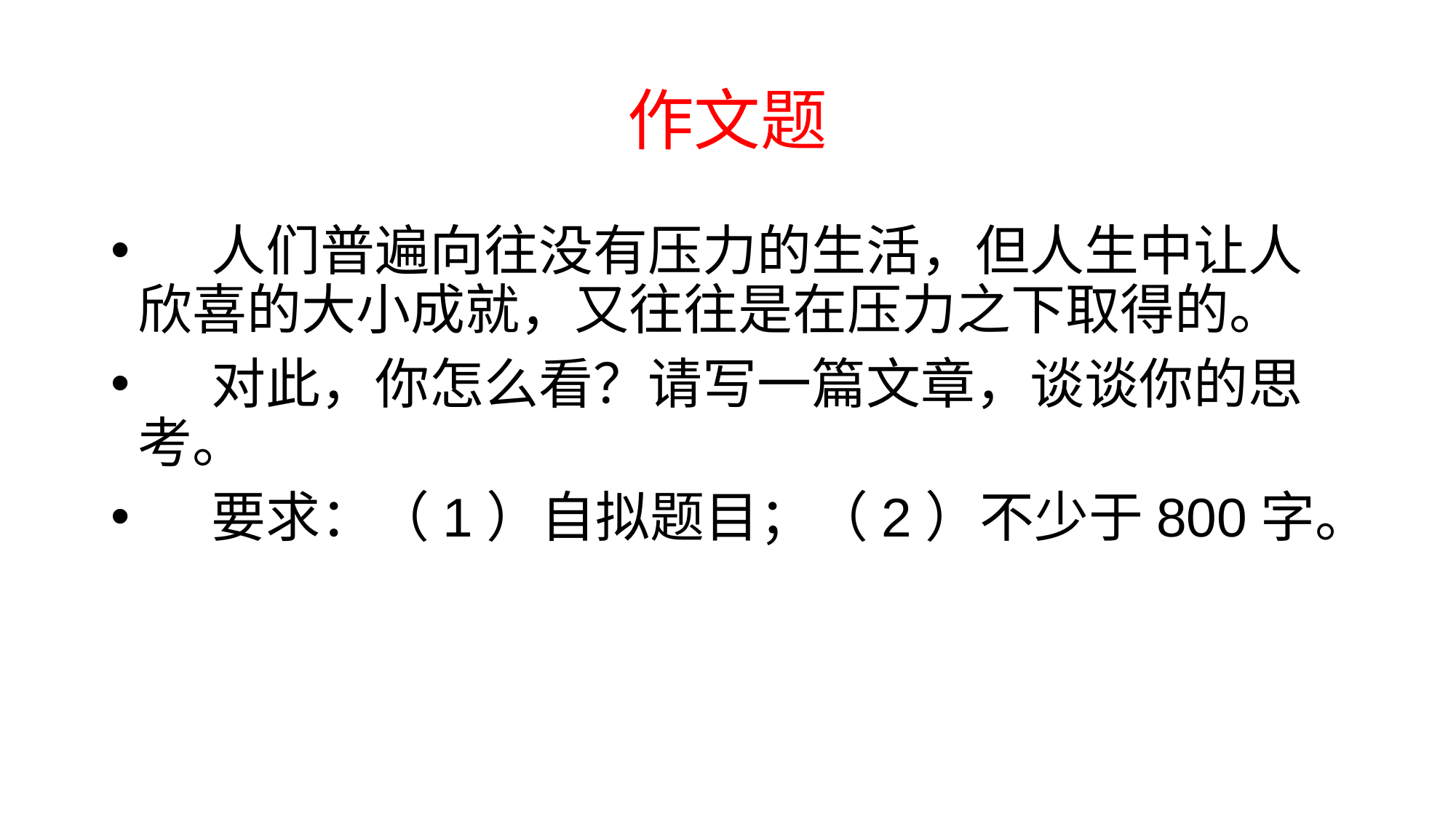

# 作文题
    人们普遍向往没有压力的生活，但人生中让人欣喜的大小成就，又往往是在压力之下取得的。
    对此，你怎么看？请写一篇文章，谈谈你的思考。
    要求：（1）自拟题目；（2）不少于800字。